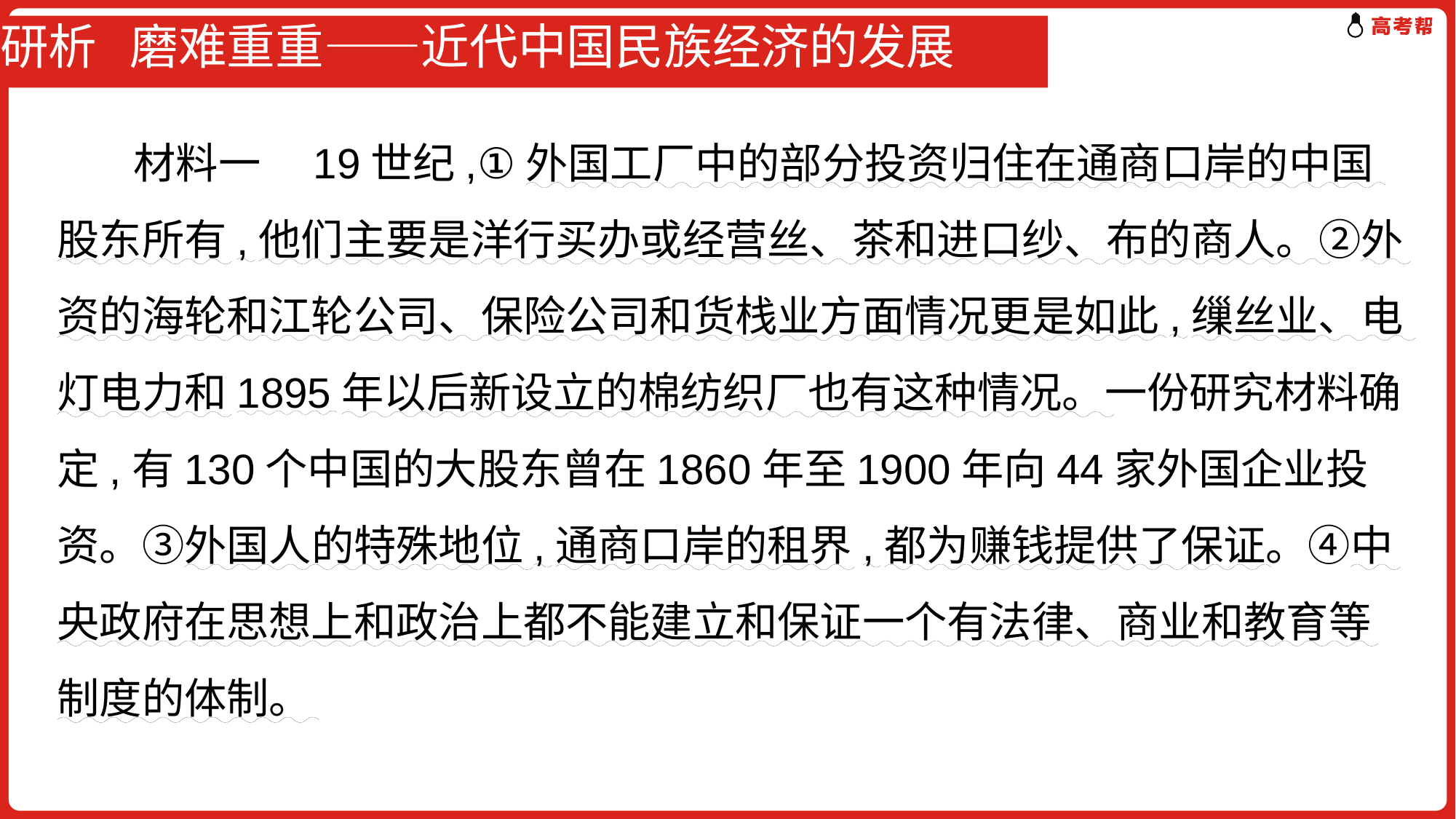

# 研析   磨难重重——近代中国民族经济的发展
       材料一　19世纪,①外国工厂中的部分投资归住在通商口岸的中国股东所有,他们主要是洋行买办或经营丝、茶和进口纱、布的商人。②外资的海轮和江轮公司、保险公司和货栈业方面情况更是如此,缫丝业、电灯电力和1895年以后新设立的棉纺织厂也有这种情况。一份研究材料确定,有130个中国的大股东曾在1860年至1900年向44家外国企业投资。③外国人的特殊地位,通商口岸的租界,都为赚钱提供了保证。④中央政府在思想上和政治上都不能建立和保证一个有法律、商业和教育等制度的体制。